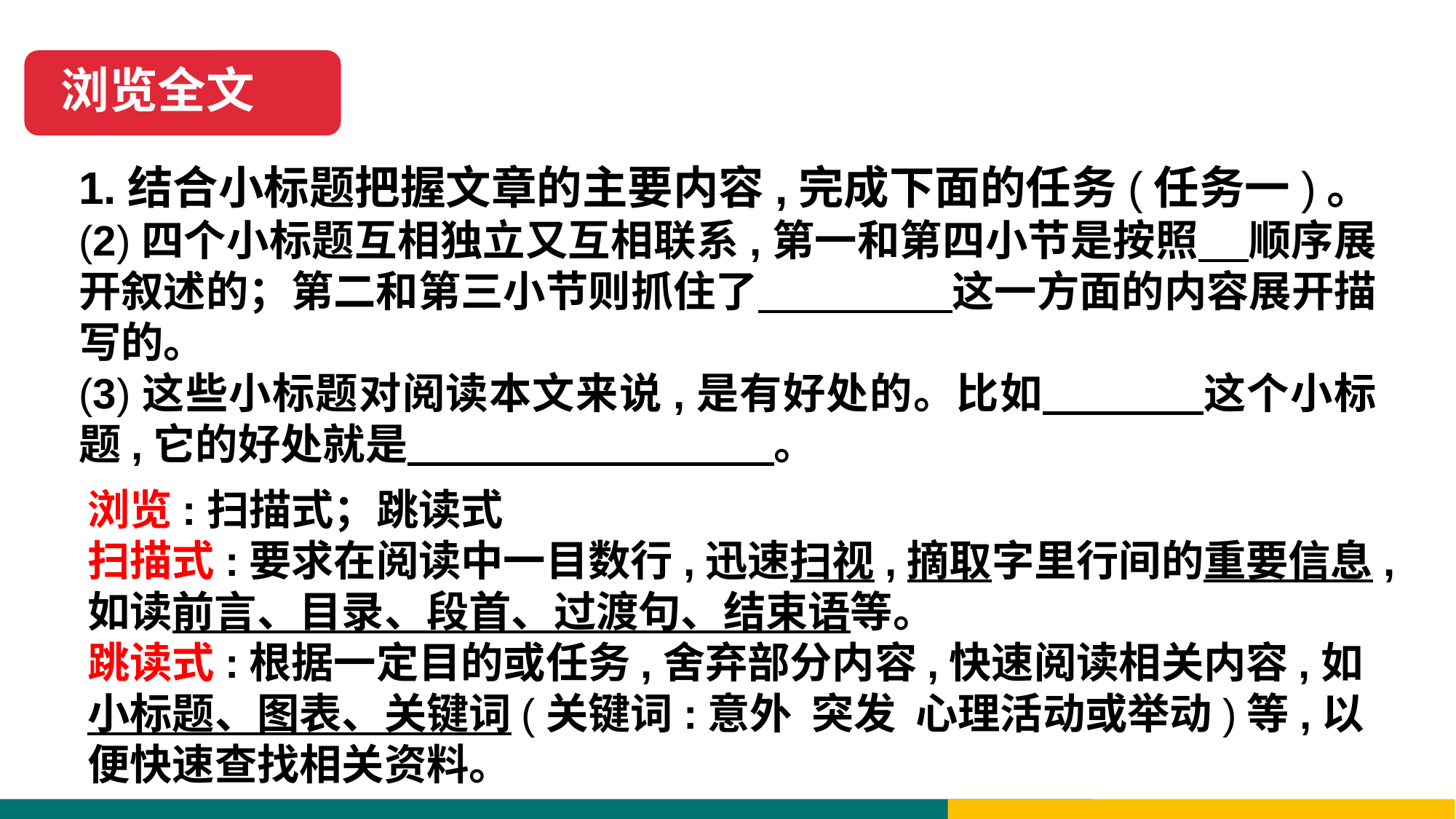

浏览全文
1.结合小标题把握文章的主要内容,完成下面的任务(任务一)。
(2)四个小标题互相独立又互相联系,第一和第四小节是按照     顺序展开叙述的；第二和第三小节则抓住了                    这一方面的内容展开描写的。
(3)这些小标题对阅读本文来说,是有好处的。比如               这个小标题,它的好处就是                                      。

浏览:扫描式；跳读式
扫描式:要求在阅读中一目数行,迅速扫视,摘取字里行间的重要信息,如读前言、目录、段首、过渡句、结束语等。
跳读式:根据一定目的或任务,舍弃部分内容,快速阅读相关内容,如小标题、图表、关键词(关键词:意外  突发  心理活动或举动)等,以便快速查找相关资料。